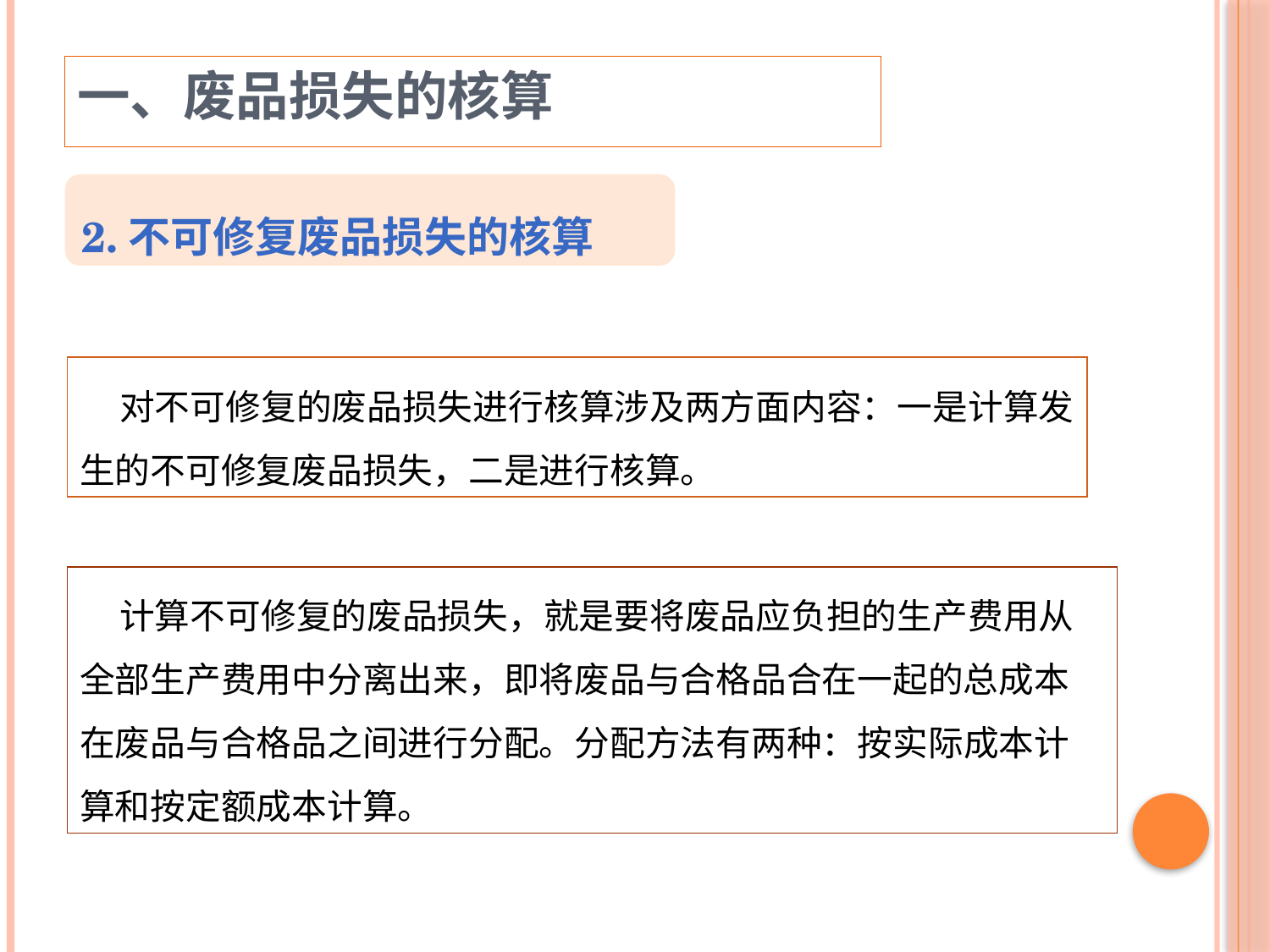

一、废品损失的核算
2.不可修复废品损失的核算
    对不可修复的废品损失进行核算涉及两方面内容：一是计算发生的不可修复废品损失，二是进行核算。
    计算不可修复的废品损失，就是要将废品应负担的生产费用从全部生产费用中分离出来，即将废品与合格品合在一起的总成本在废品与合格品之间进行分配。分配方法有两种：按实际成本计算和按定额成本计算。